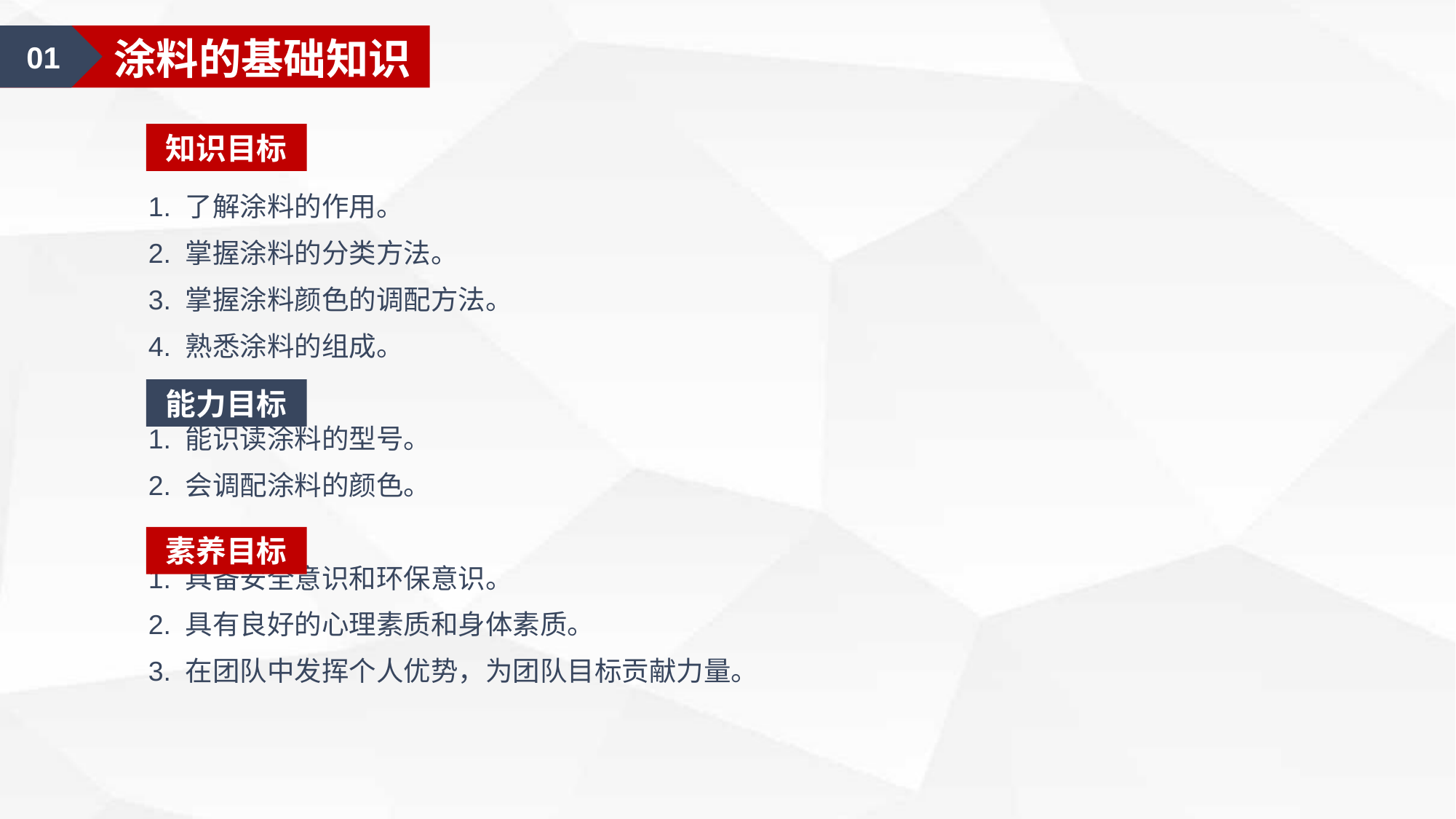

01
涂料的基础知识
知识目标
1. 了解涂料的作用。
2. 掌握涂料的分类方法。
3. 掌握涂料颜色的调配方法。
4. 熟悉涂料的组成。

1. 能识读涂料的型号。
2. 会调配涂料的颜色。

1. 具备安全意识和环保意识。
2. 具有良好的心理素质和身体素质。
3. 在团队中发挥个人优势，为团队目标贡献力量。
能力目标
素养目标